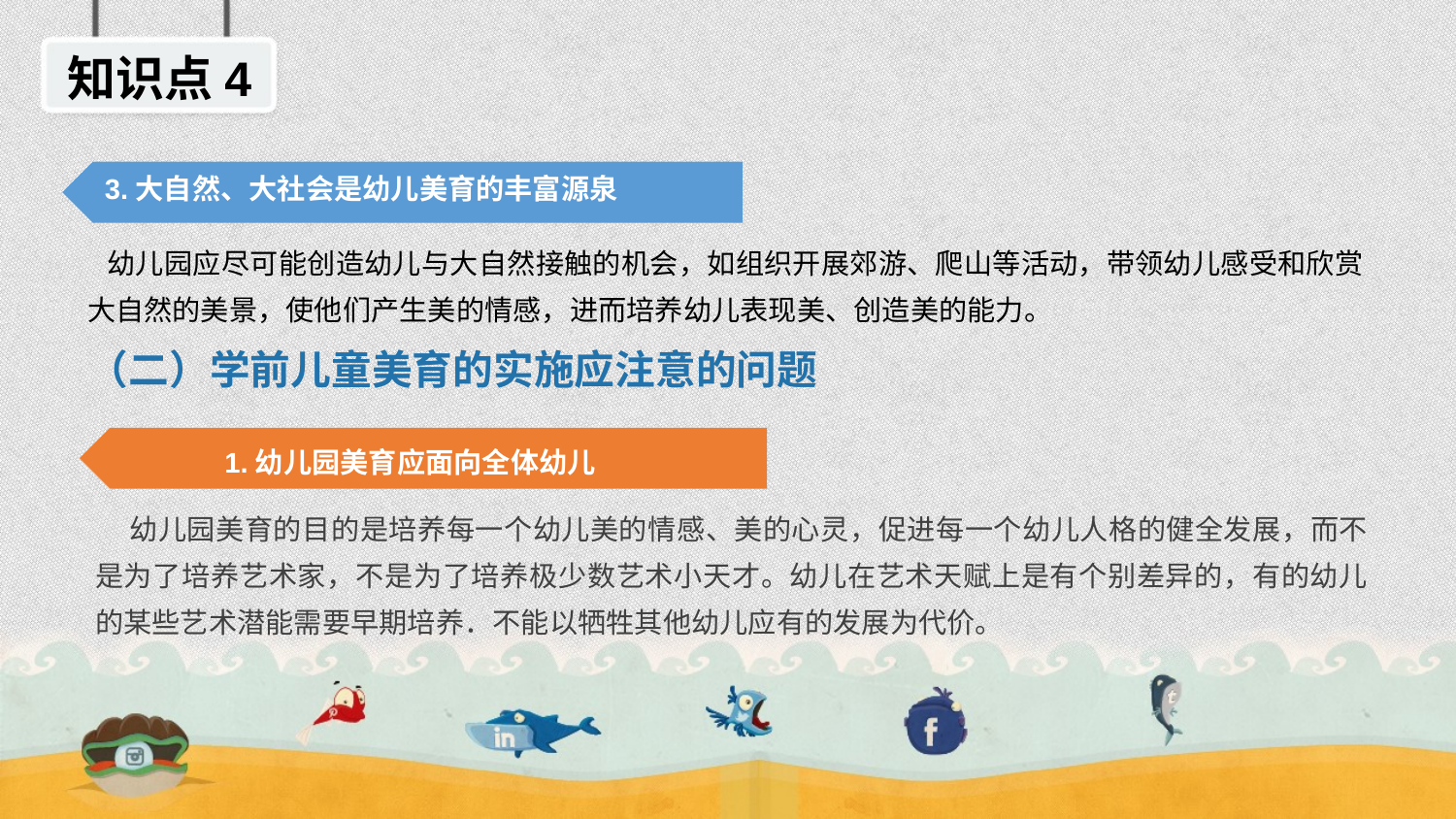

知识点4

3.大自然、大社会是幼儿美育的丰富源泉
  幼儿园应尽可能创造幼儿与大自然接触的机会，如组织开展郊游、爬山等活动，带领幼儿感受和欣赏大自然的美景，使他们产生美的情感，进而培养幼儿表现美、创造美的能力。
（二）学前儿童美育的实施应注意的问题

1.幼儿园美育应面向全体幼儿
    幼儿园美育的目的是培养每一个幼儿美的情感、美的心灵，促进每一个幼儿人格的健全发展，而不是为了培养艺术家，不是为了培养极少数艺术小天才。幼儿在艺术天赋上是有个别差异的，有的幼儿的某些艺术潜能需要早期培养．不能以牺牲其他幼儿应有的发展为代价。